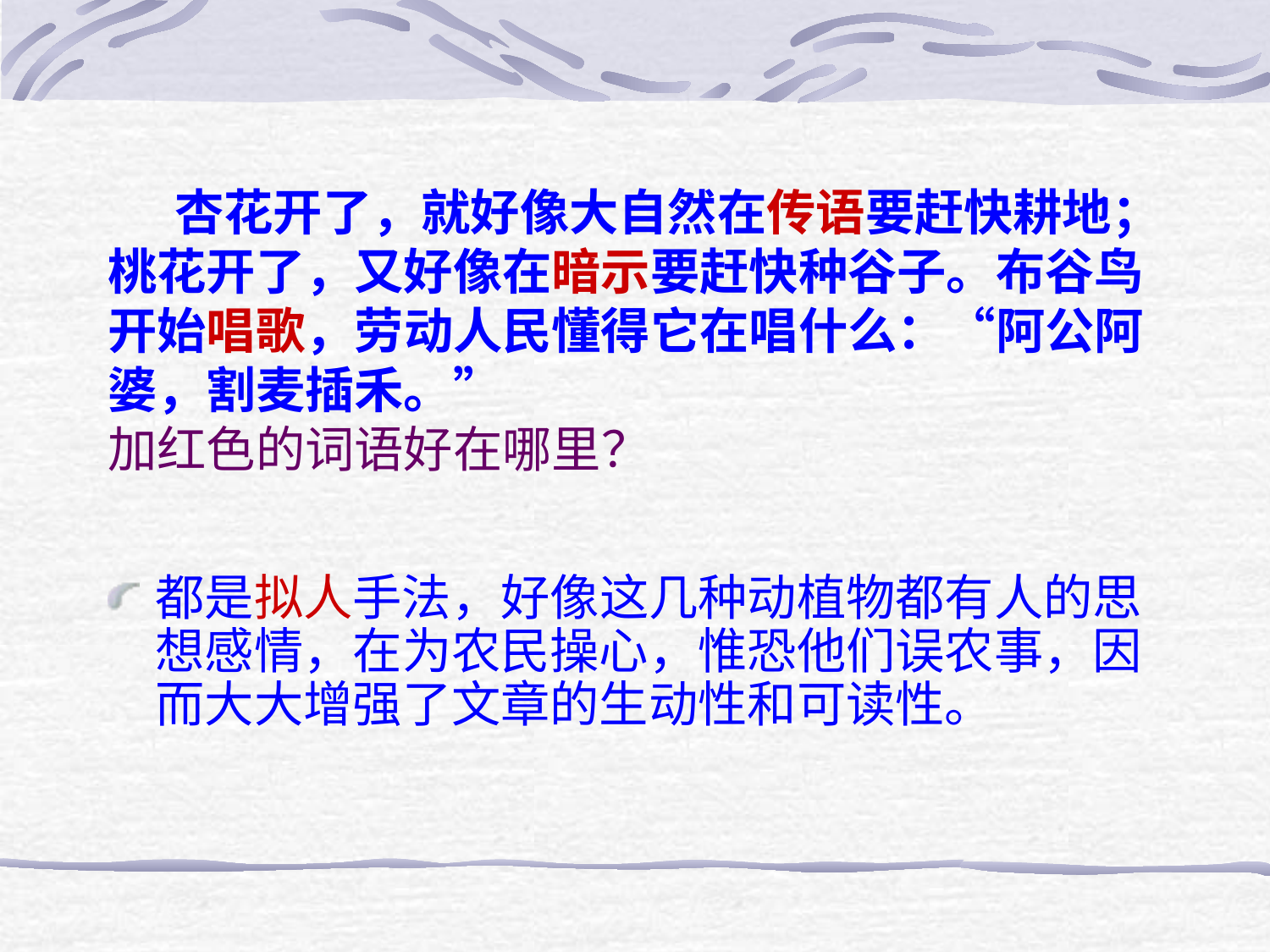

# 杏花开了，就好像大自然在传语要赶快耕地；桃花开了，又好像在暗示要赶快种谷子。布谷鸟开始唱歌，劳动人民懂得它在唱什么：“阿公阿婆，割麦插禾。” 加红色的词语好在哪里？
都是拟人手法，好像这几种动植物都有人的思想感情，在为农民操心，惟恐他们误农事，因而大大增强了文章的生动性和可读性。